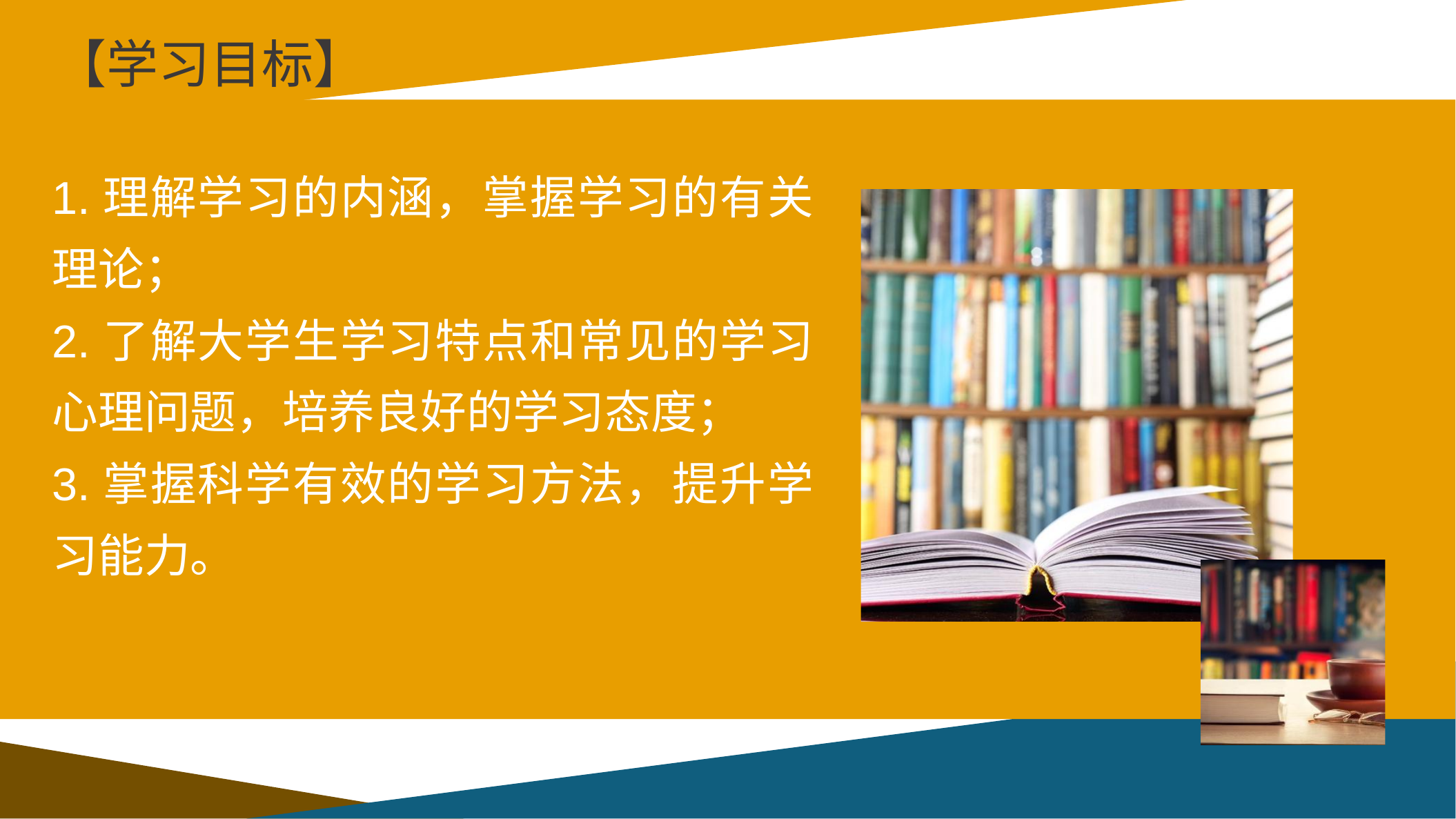

【学习目标】

1.理解学习的内涵，掌握学习的有关理论；
2.了解大学生学习特点和常见的学习心理问题，培养良好的学习态度；
3.掌握科学有效的学习方法，提升学习能力。